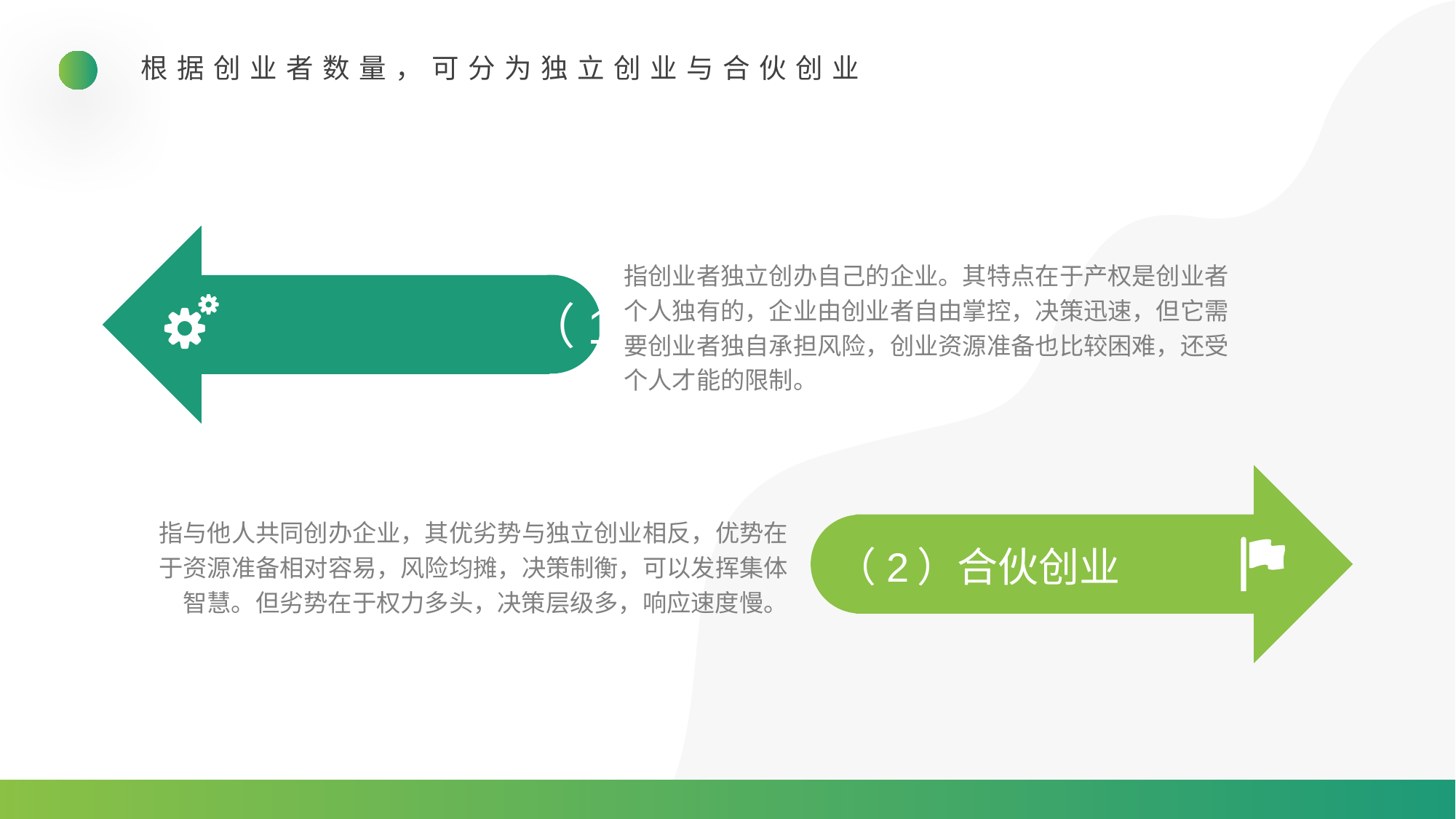

根据创业者数量，可分为独立创业与合伙创业

（1）独立创业
指创业者独立创办自己的企业。其特点在于产权是创业者个人独有的，企业由创业者自由掌控，决策迅速，但它需要创业者独自承担风险，创业资源准备也比较困难，还受个人才能的限制。

（2）合伙创业
指与他人共同创办企业，其优劣势与独立创业相反，优势在于资源准备相对容易，风险均摊，决策制衡，可以发挥集体智慧。但劣势在于权力多头，决策层级多，响应速度慢。